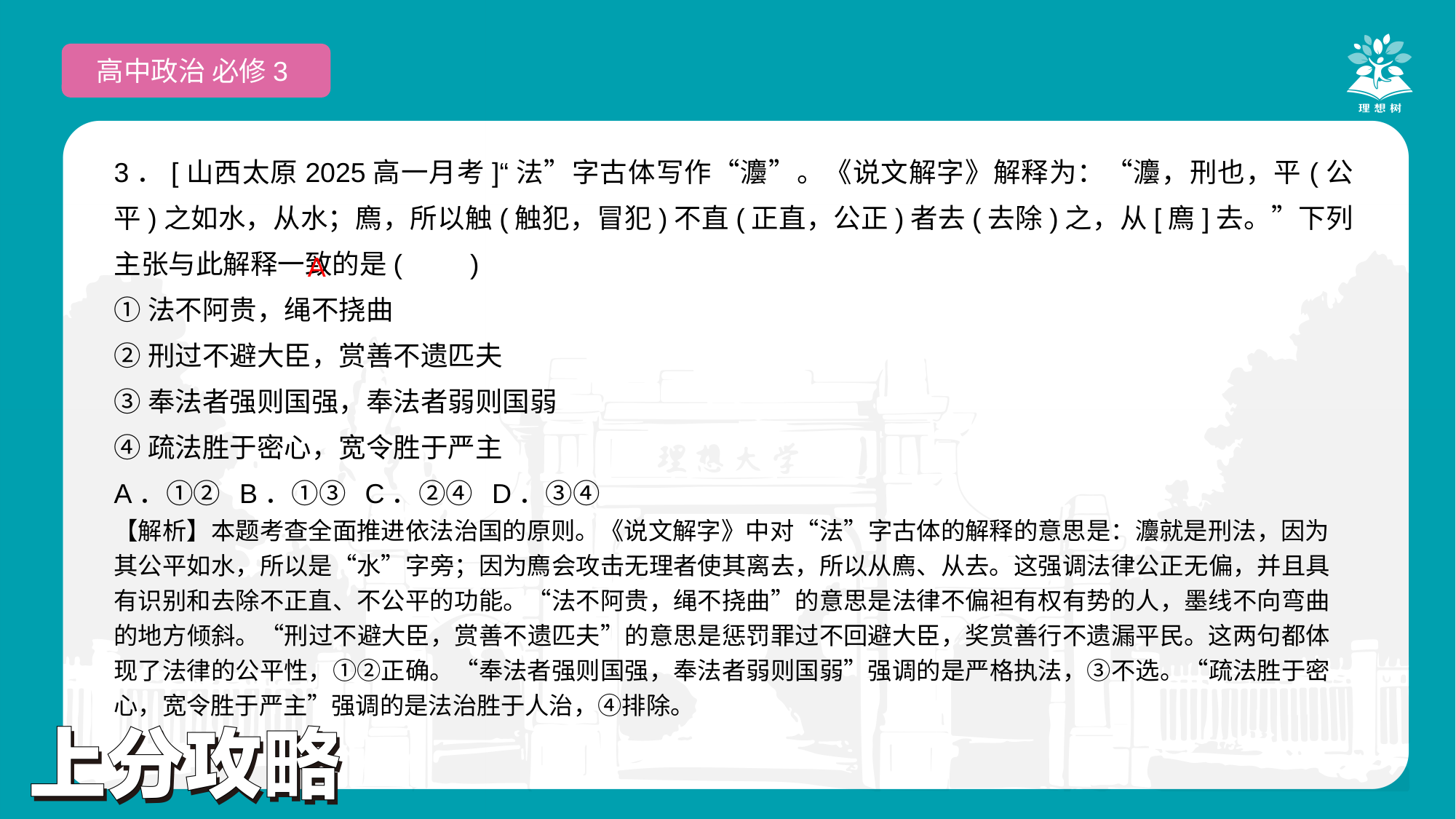

高中政治 必修3
3．[山西太原2025高一月考]“法”字古体写作“灋”。《说文解字》解释为：“灋，刑也，平(公平)之如水，从水；廌，所以触(触犯，冒犯)不直(正直，公正)者去(去除)之，从[廌]去。”下列主张与此解释一致的是(　　)
①法不阿贵，绳不挠曲
②刑过不避大臣，赏善不遗匹夫
③奉法者强则国强，奉法者弱则国弱
④疏法胜于密心，宽令胜于严主
A．①②  B．①③  C．②④  D．③④
A
【解析】本题考查全面推进依法治国的原则。《说文解字》中对“法”字古体的解释的意思是：灋就是刑法，因为其公平如水，所以是“水”字旁；因为廌会攻击无理者使其离去，所以从廌、从去。这强调法律公正无偏，并且具有识别和去除不正直、不公平的功能。“法不阿贵，绳不挠曲”的意思是法律不偏袒有权有势的人，墨线不向弯曲的地方倾斜。“刑过不避大臣，赏善不遗匹夫”的意思是惩罚罪过不回避大臣，奖赏善行不遗漏平民。这两句都体现了法律的公平性，①②正确。“奉法者强则国强，奉法者弱则国弱”强调的是严格执法，③不选。“疏法胜于密心，宽令胜于严主”强调的是法治胜于人治，④排除。